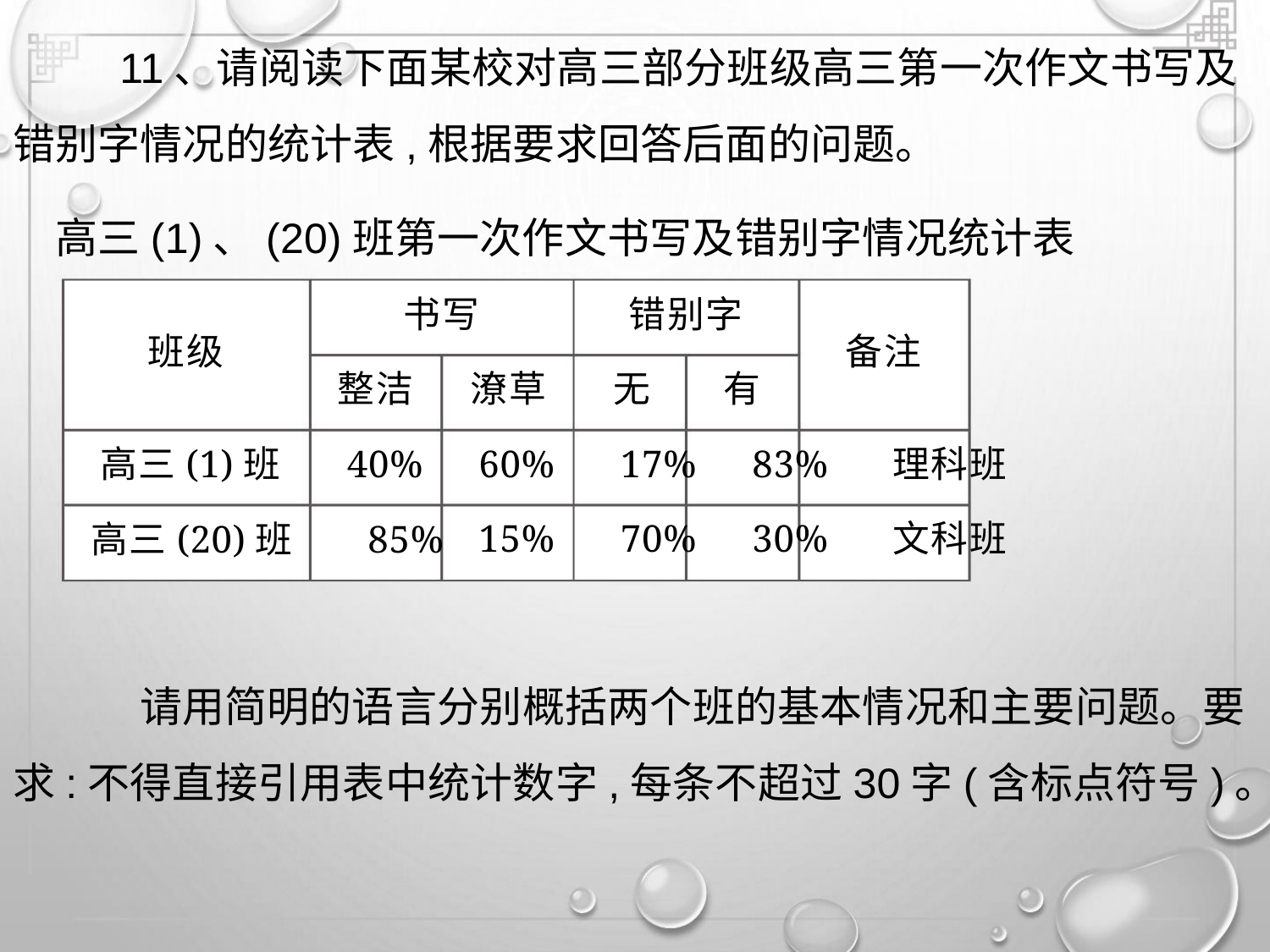

11、请阅读下面某校对高三部分班级高三第一次作文书写及
错别字情况的统计表,根据要求回答后面的问题。
高三(1)、(20)班第一次作文书写及错别字情况统计表
书写
错别字
班级
备注
整洁 潦草 无
有
高三(1)班
40%
60% 17% 83% 理科班
15% 70% 30% 文科班
高三(20)班 85%
请用简明的语言分别概括两个班的基本情况和主要问题。要
求:不得直接引用表中统计数字,每条不超过30字(含标点符号)。